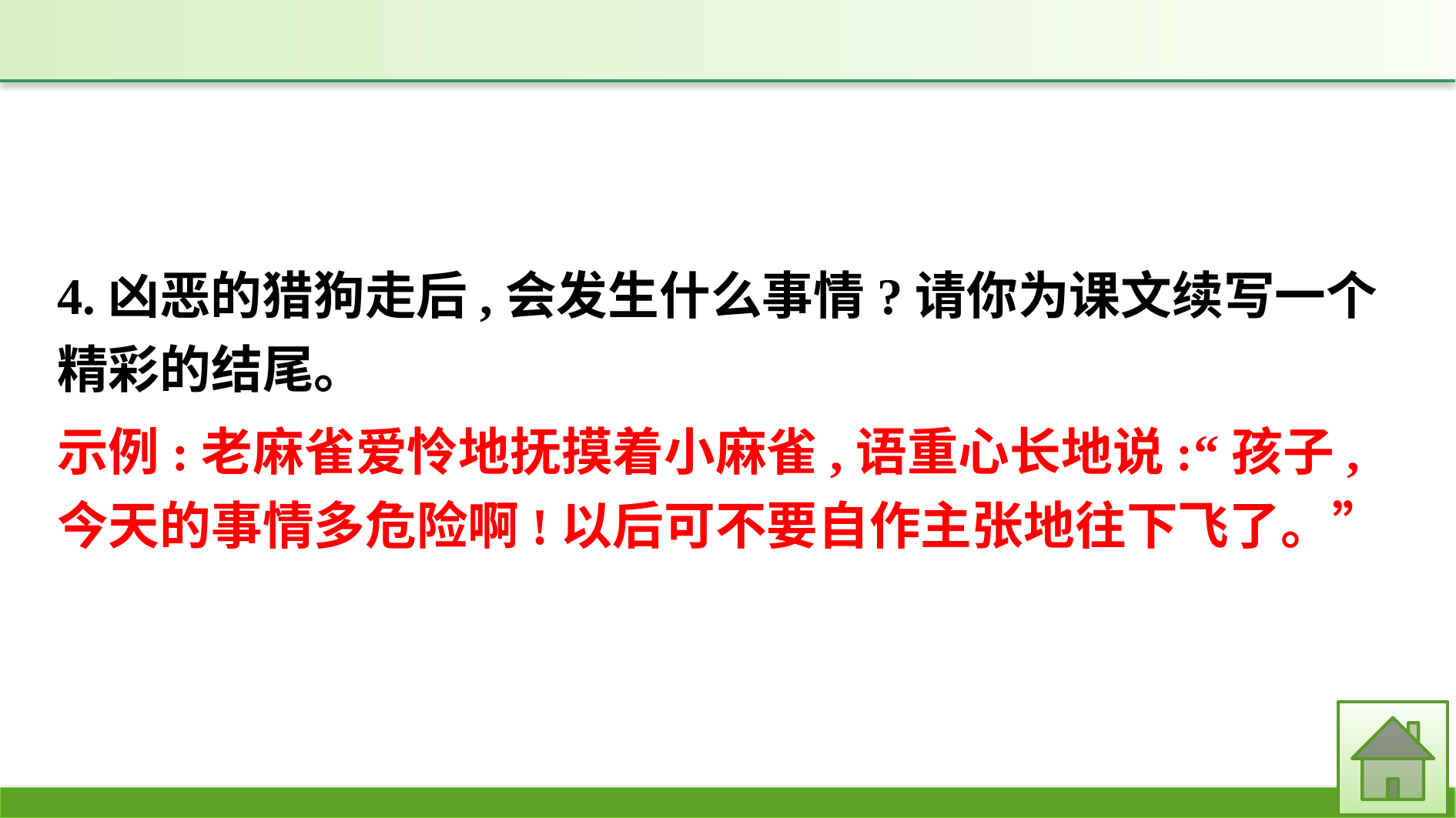

4.凶恶的猎狗走后,会发生什么事情?请你为课文续写一个精彩的结尾。
示例:老麻雀爱怜地抚摸着小麻雀,语重心长地说:“孩子,今天的事情多危险啊!以后可不要自作主张地往下飞了。”